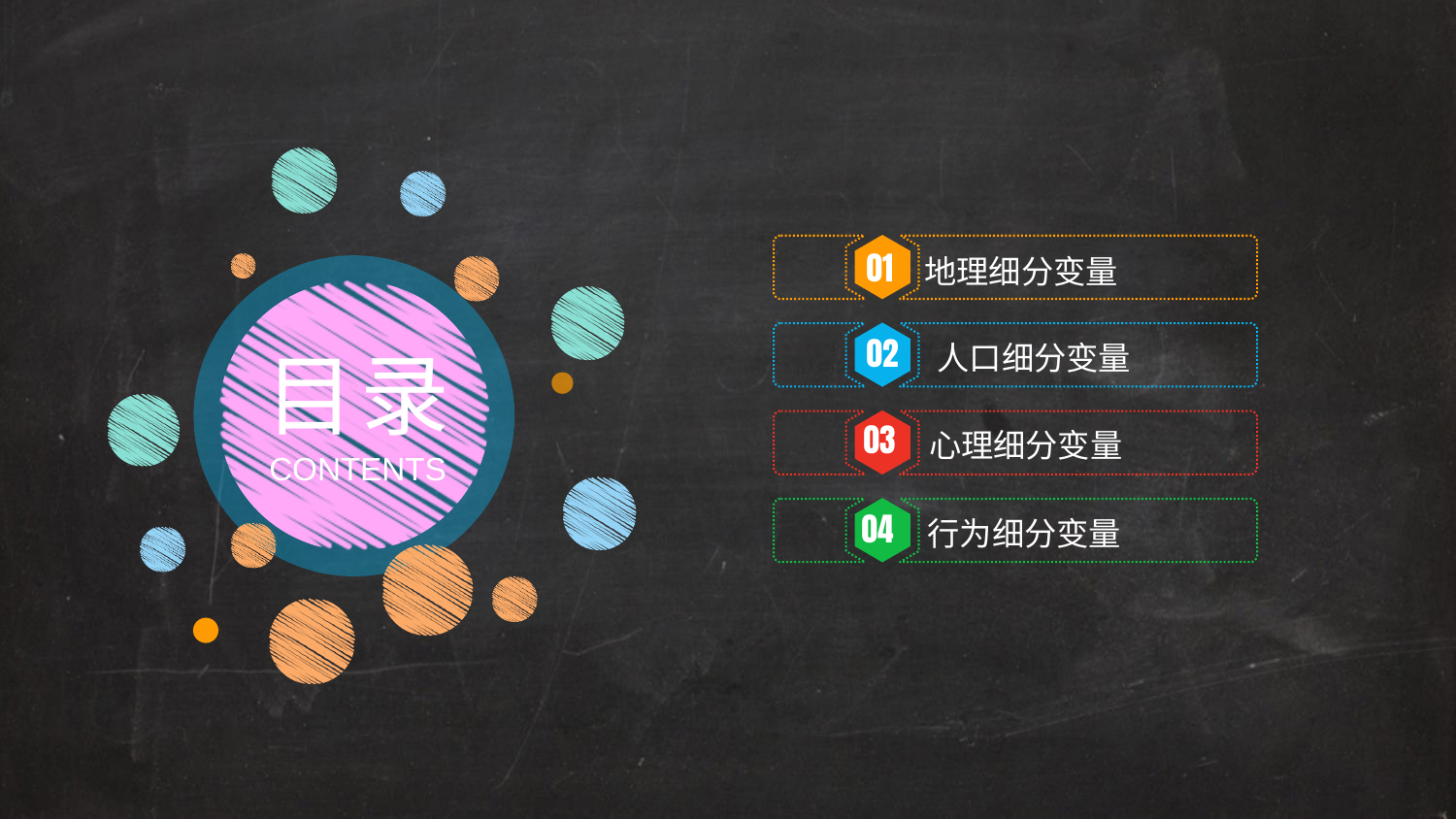

地理细分变量
01

02
 人口细分变量
目录

03
心理细分变量
CONTENTS

04
行为细分变量